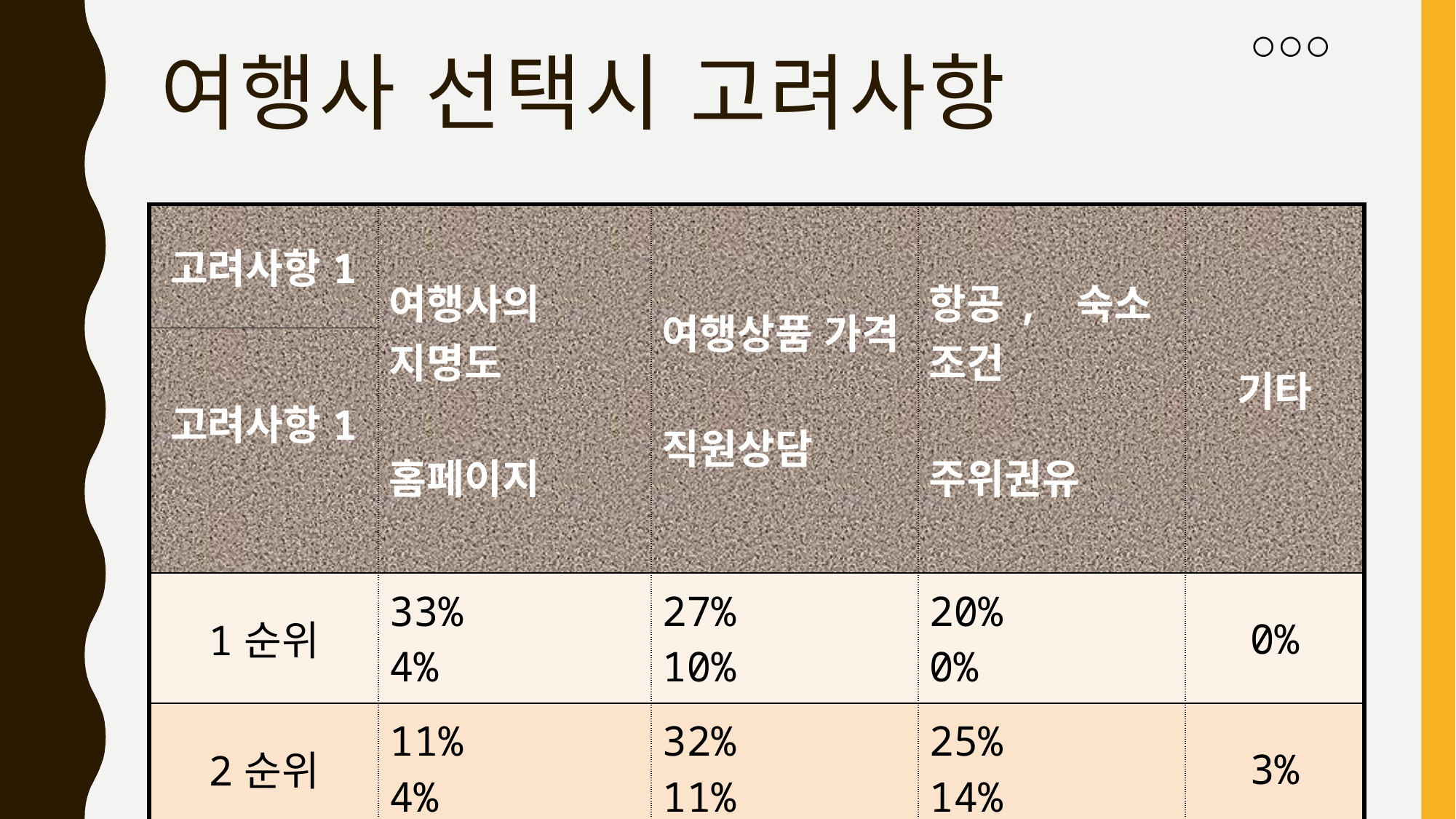

# 여행사 선택시 고려사항
| 고려사항1 | 여행사의 지명도 홈페이지 | 여행상품 가격 직원상담 | 항공, 숙소 조건 주위권유 | 기타 |
| --- | --- | --- | --- | --- |
| 고려사항1 |  |  |  |  |
| 1순위 | 33% 4% | 27% 10% | 20% 0% | 0% |
| 2순위 | 11% 4% | 32% 11% | 25% 14% | 3% |
3